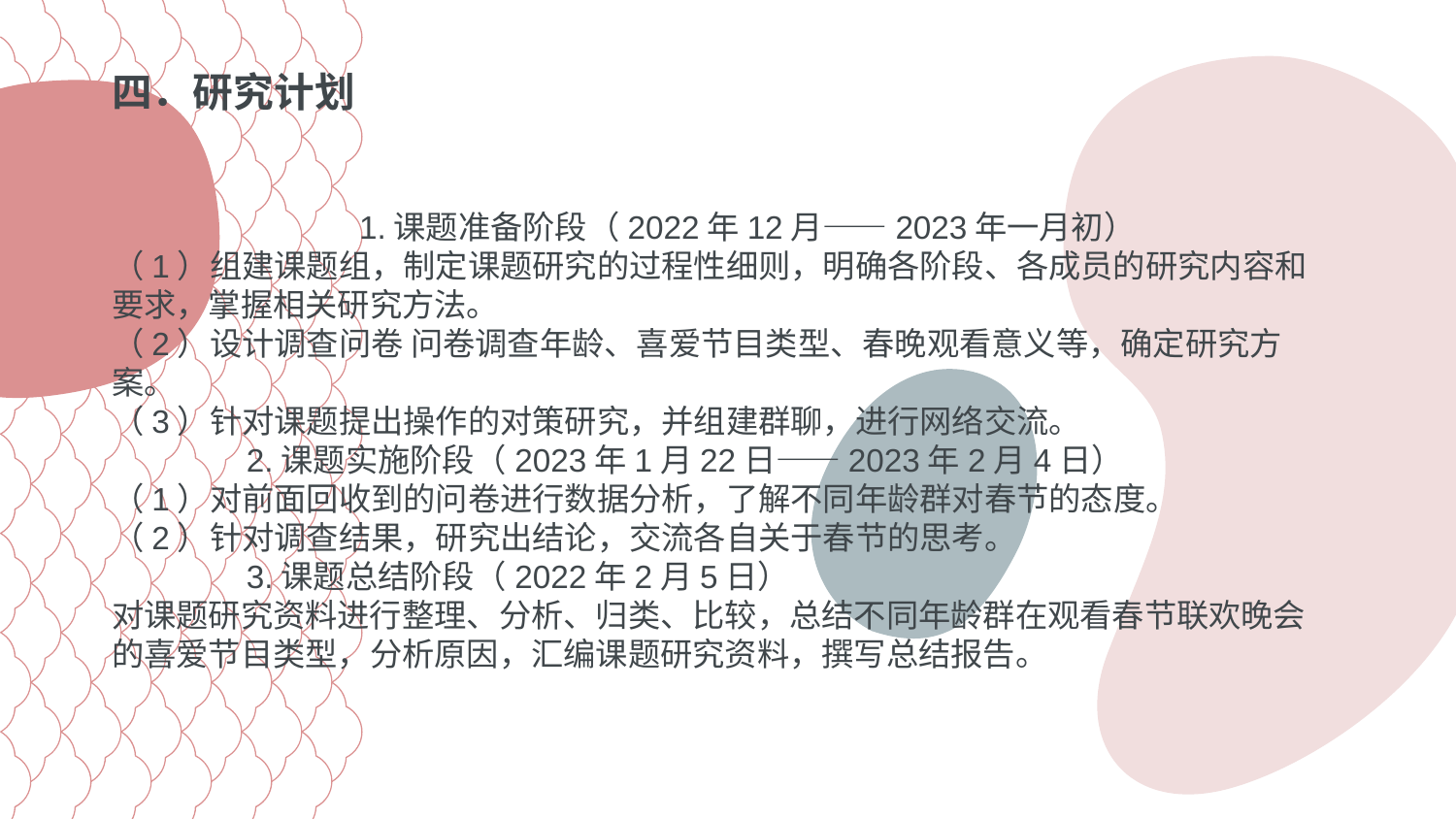

四．研究计划

                              1.课题准备阶段（2022年12月——2023年一月初）（1）组建课题组，制定课题研究的过程性细则，明确各阶段、各成员的研究内容和要求，掌握相关研究方法。（2）设计调查问卷 问卷调查年龄、喜爱节目类型、春晚观看意义等，确定研究方案。（3）针对课题提出操作的对策研究，并组建群聊，进行网络交流。               2.课题实施阶段（2023年1月22日——2023年2月4日）（1）对前面回收到的问卷进行数据分析，了解不同年龄群对春节的态度。（2）针对调查结果，研究出结论，交流各自关于春节的思考。               3.课题总结阶段（2022年2月5日）对课题研究资料进行整理、分析、归类、比较，总结不同年龄群在观看春节联欢晚会的喜爱节目类型，分析原因，汇编课题研究资料，撰写总结报告。